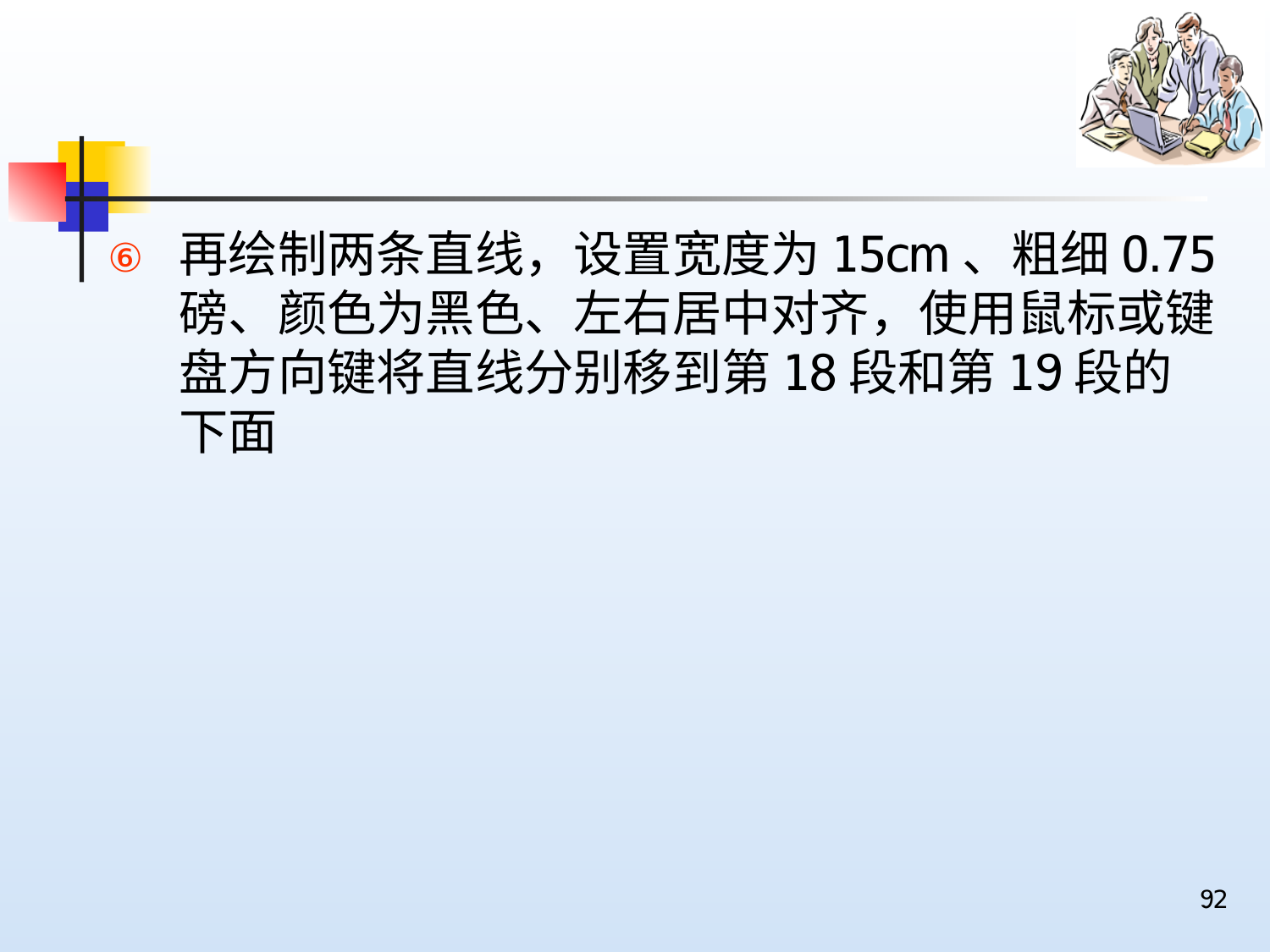

#
再绘制两条直线，设置宽度为15cm、粗细0.75磅、颜色为黑色、左右居中对齐，使用鼠标或键盘方向键将直线分别移到第18段和第19段的下面

92